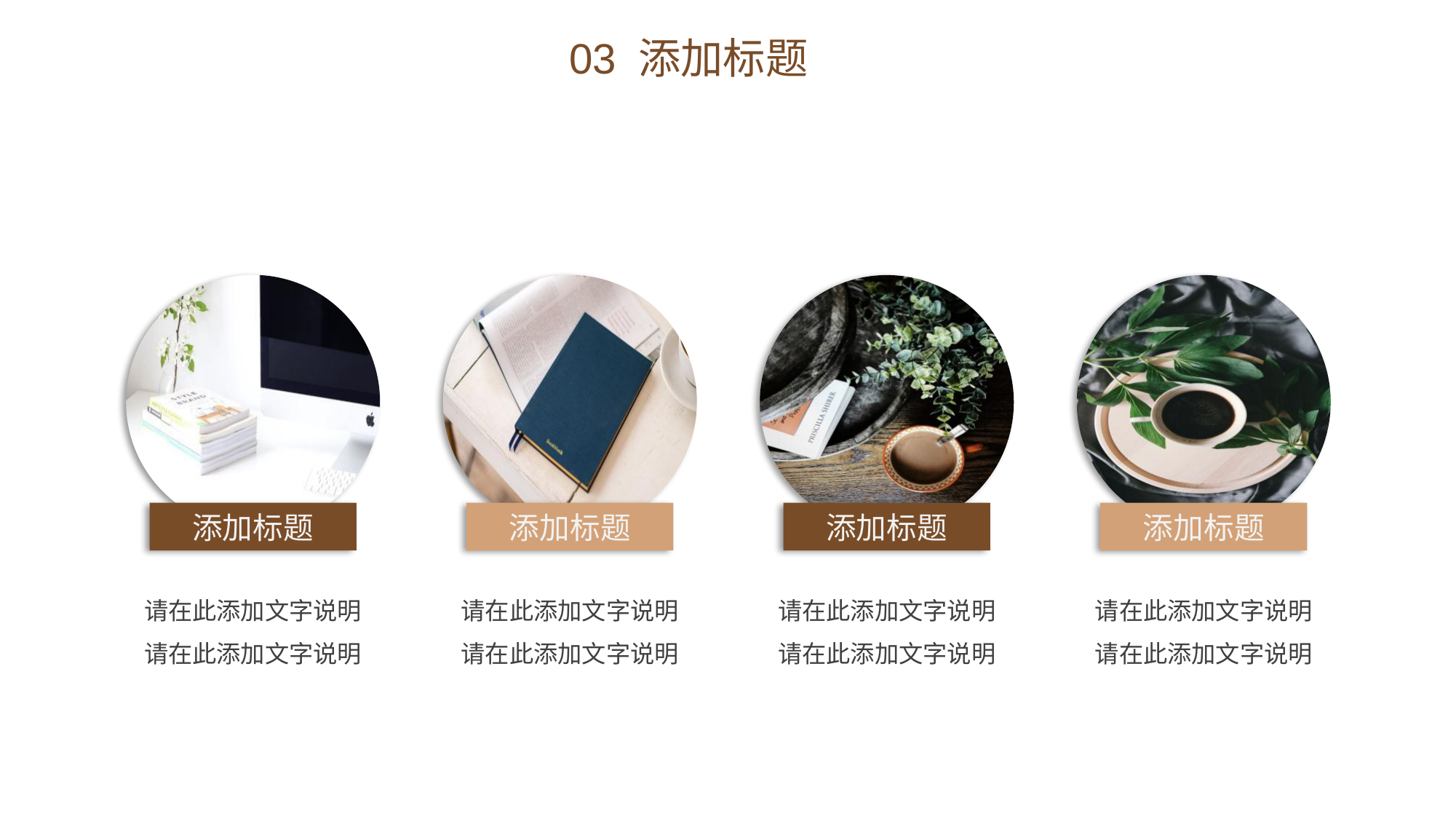

03 添加标题

添加标题
添加标题
添加标题
添加标题
请在此添加文字说明请在此添加文字说明

请在此添加文字说明请在此添加文字说明

请在此添加文字说明请在此添加文字说明

请在此添加文字说明请在此添加文字说明